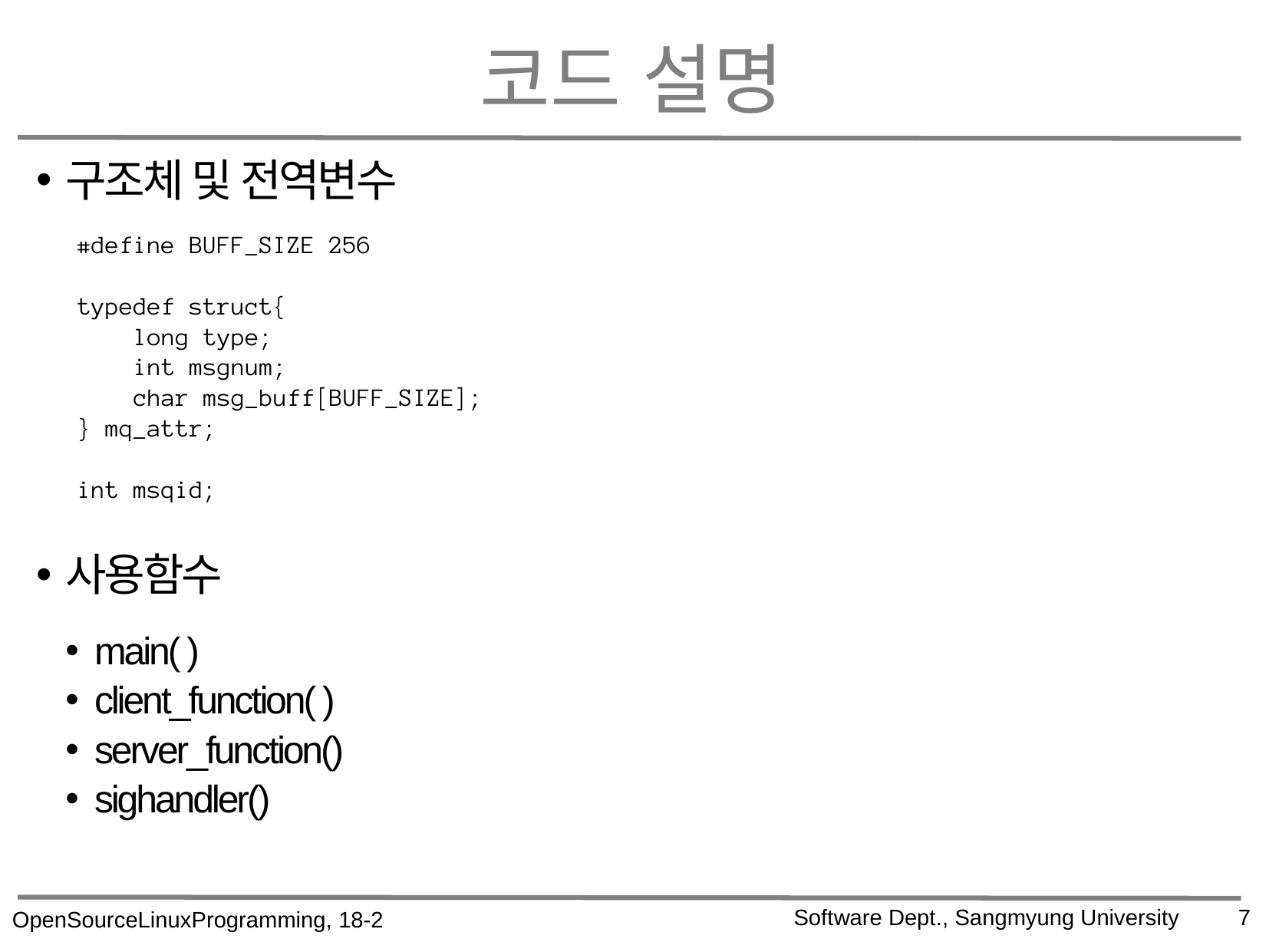

# 코드 설명
구조체 및 전역변수

사용함수
main( )
client_function( )
server_function()
sighandler()

#define BUFF_SIZE 256

typedef struct{
    long type;
    int msgnum;
    char msg_buff[BUFF_SIZE];
} mq_attr;

int msqid;